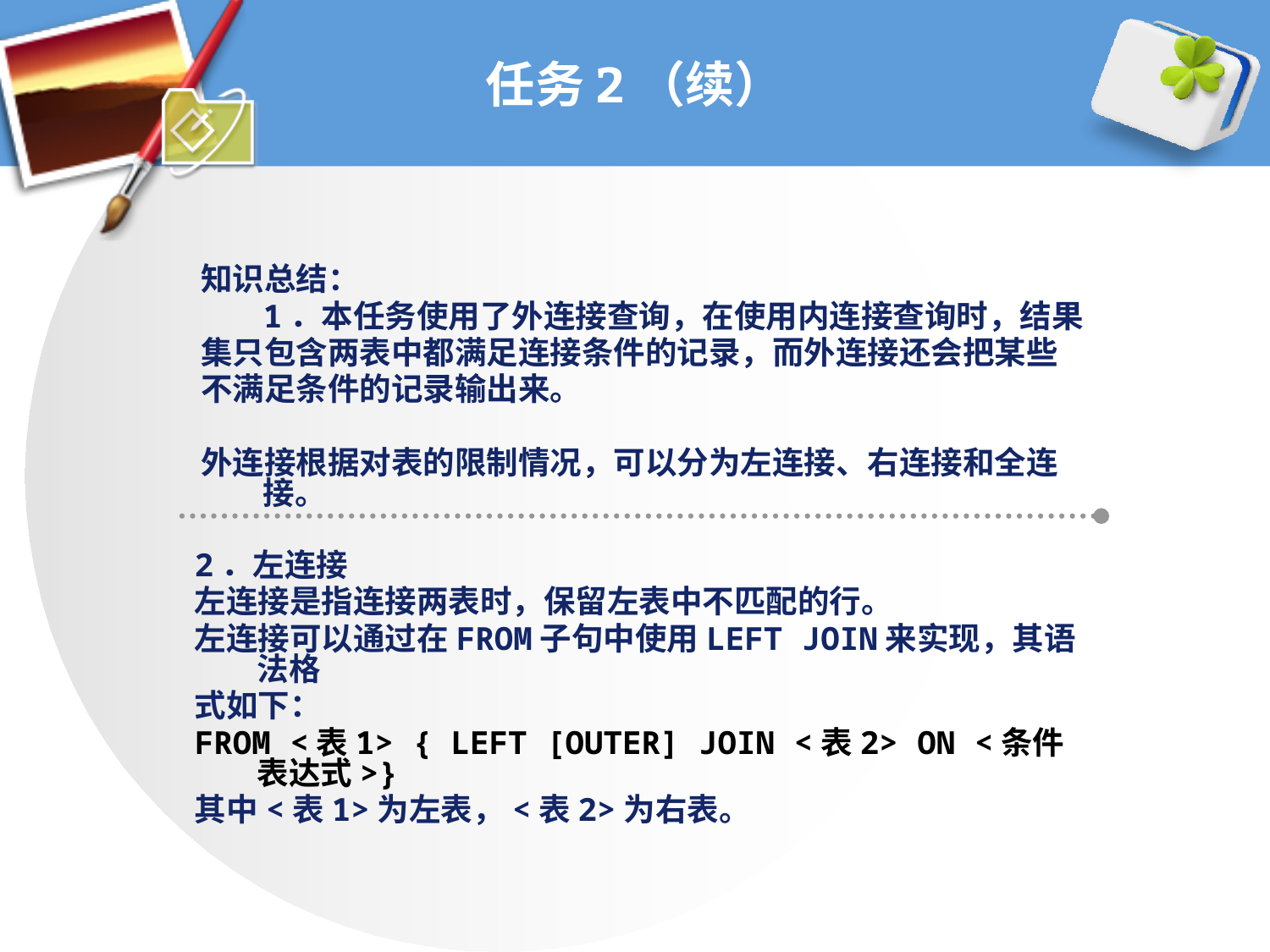

# 任务2（续）
知识总结：
	1．本任务使用了外连接查询，在使用内连接查询时，结果
集只包含两表中都满足连接条件的记录，而外连接还会把某些
不满足条件的记录输出来。

外连接根据对表的限制情况，可以分为左连接、右连接和全连接。

2．左连接
左连接是指连接两表时，保留左表中不匹配的行。
左连接可以通过在FROM子句中使用LEFT JOIN来实现，其语法格
式如下：
FROM <表1> { LEFT [OUTER] JOIN <表2> ON <条件表达式>}
其中<表1>为左表，<表2>为右表。